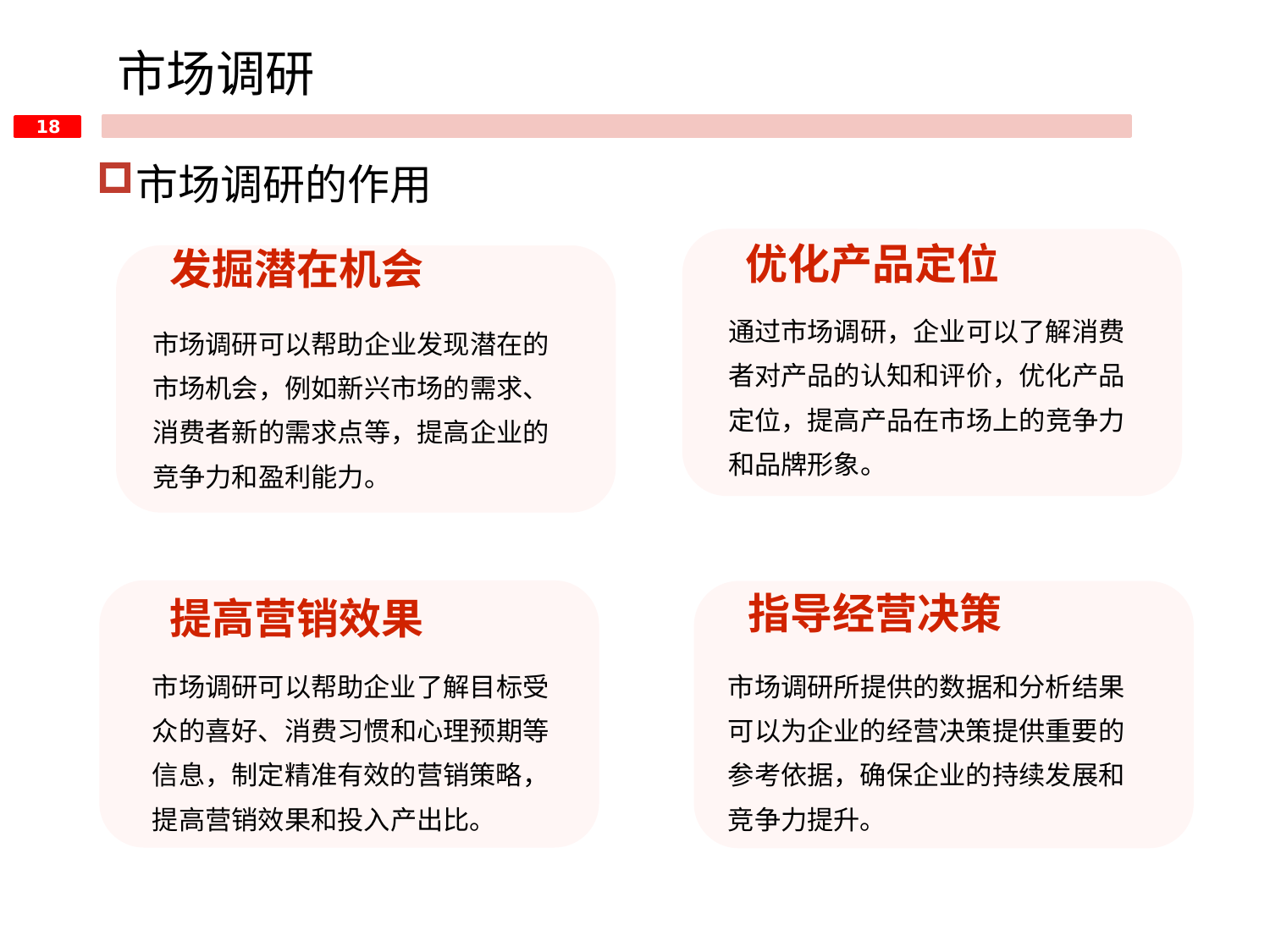

市场调研
18
市场调研的作用

优化产品定位
发掘潜在机会

通过市场调研，企业可以了解消费者对产品的认知和评价，优化产品定位，提高产品在市场上的竞争力和品牌形象。
市场调研可以帮助企业发现潜在的市场机会，例如新兴市场的需求、消费者新的需求点等，提高企业的竞争力和盈利能力。
指导经营决策

提高营销效果
市场调研可以帮助企业了解目标受众的喜好、消费习惯和心理预期等信息，制定精准有效的营销策略，提高营销效果和投入产出比。
市场调研所提供的数据和分析结果可以为企业的经营决策提供重要的参考依据，确保企业的持续发展和竞争力提升。